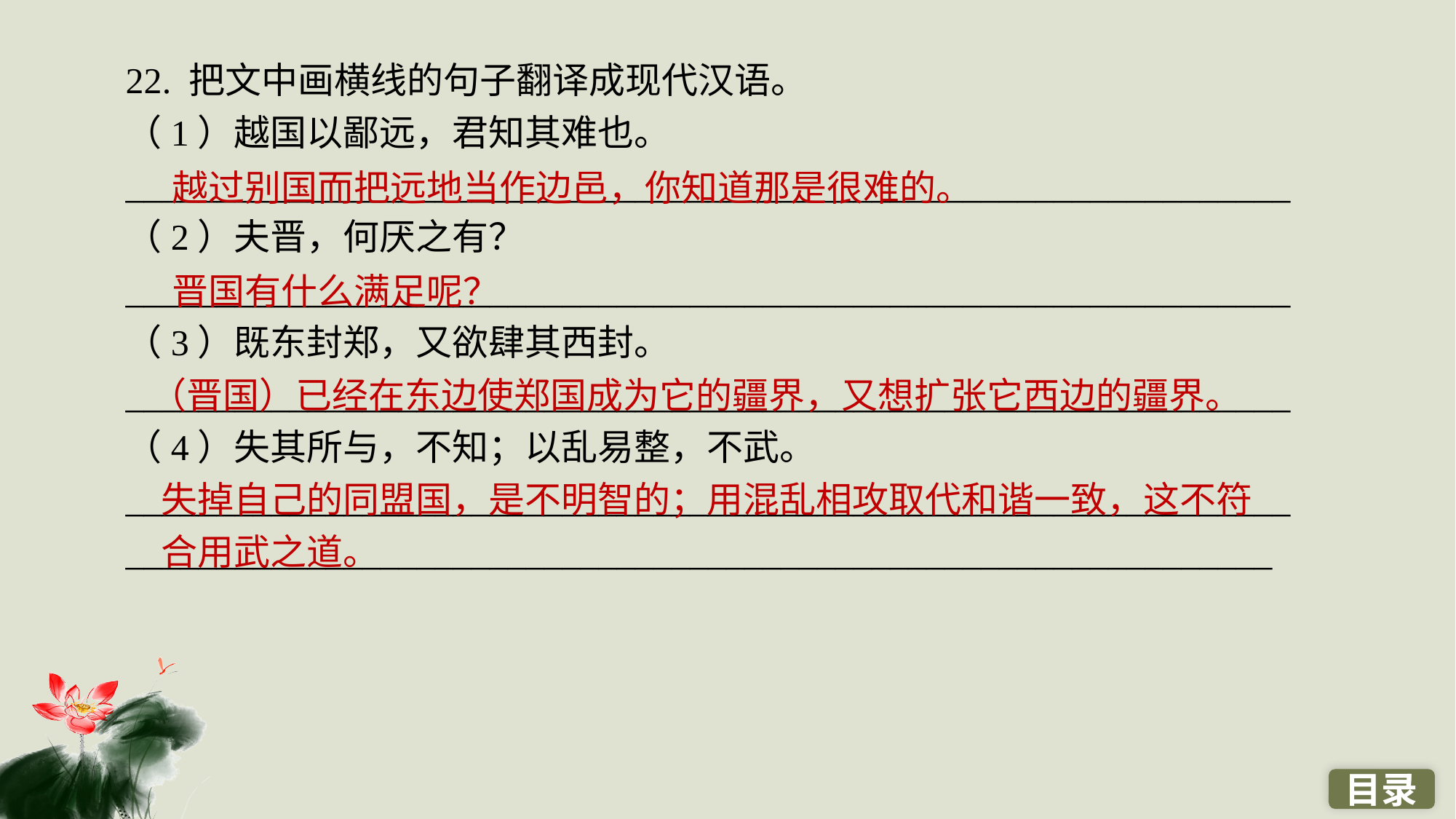

22. 把文中画横线的句子翻译成现代汉语。
（1）越国以鄙远，君知其难也。
________________________________________________________________
（2）夫晋，何厌之有？
________________________________________________________________
（3）既东封郑，又欲肆其西封。
________________________________________________________________
（4）失其所与，不知；以乱易整，不武。
_______________________________________________________________________________________________________________________________
越过别国而把远地当作边邑，你知道那是很难的。
晋国有什么满足呢？
（晋国）已经在东边使郑国成为它的疆界，又想扩张它西边的疆界。
失掉自己的同盟国，是不明智的；用混乱相攻取代和谐一致，这不符合用武之道。